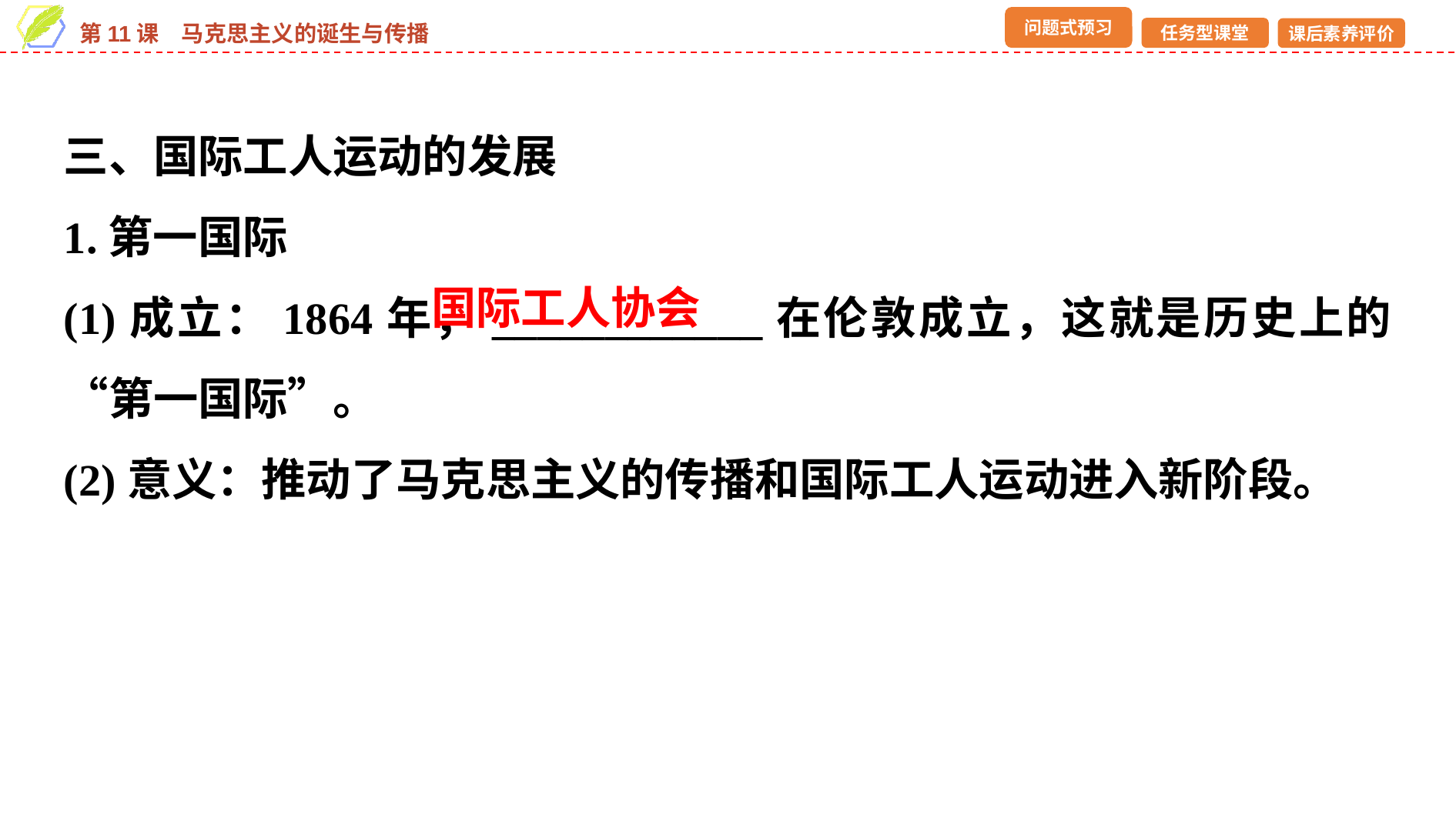

三、国际工人运动的发展
1.第一国际
(1)成立：1864年，____________在伦敦成立，这就是历史上的“第一国际”。
(2)意义：推动了马克思主义的传播和国际工人运动进入新阶段。
国际工人协会